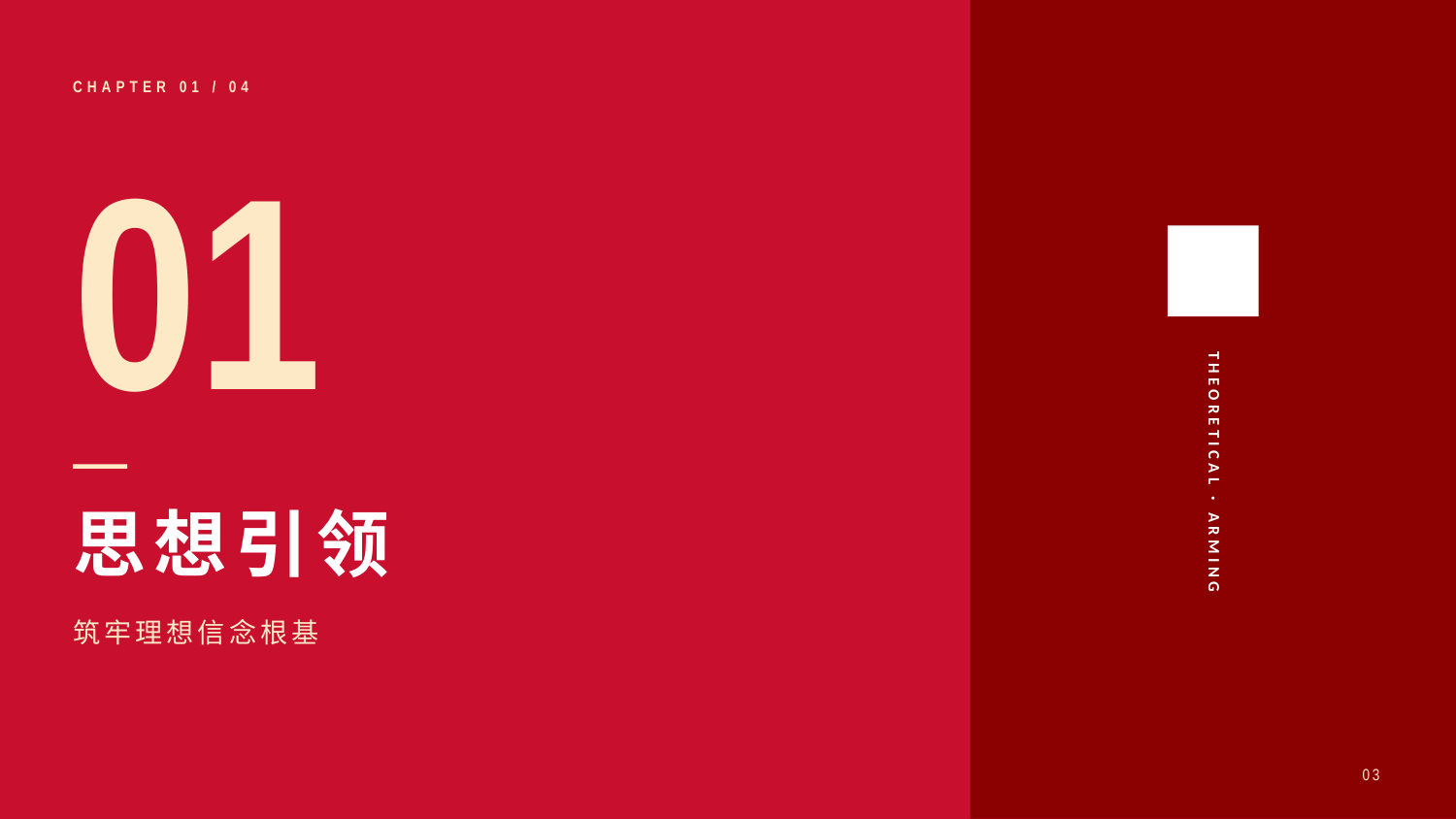

CHAPTER 01 / 04
01

THEORETICAL · ARMING

思想引领
筑牢理想信念根基
03